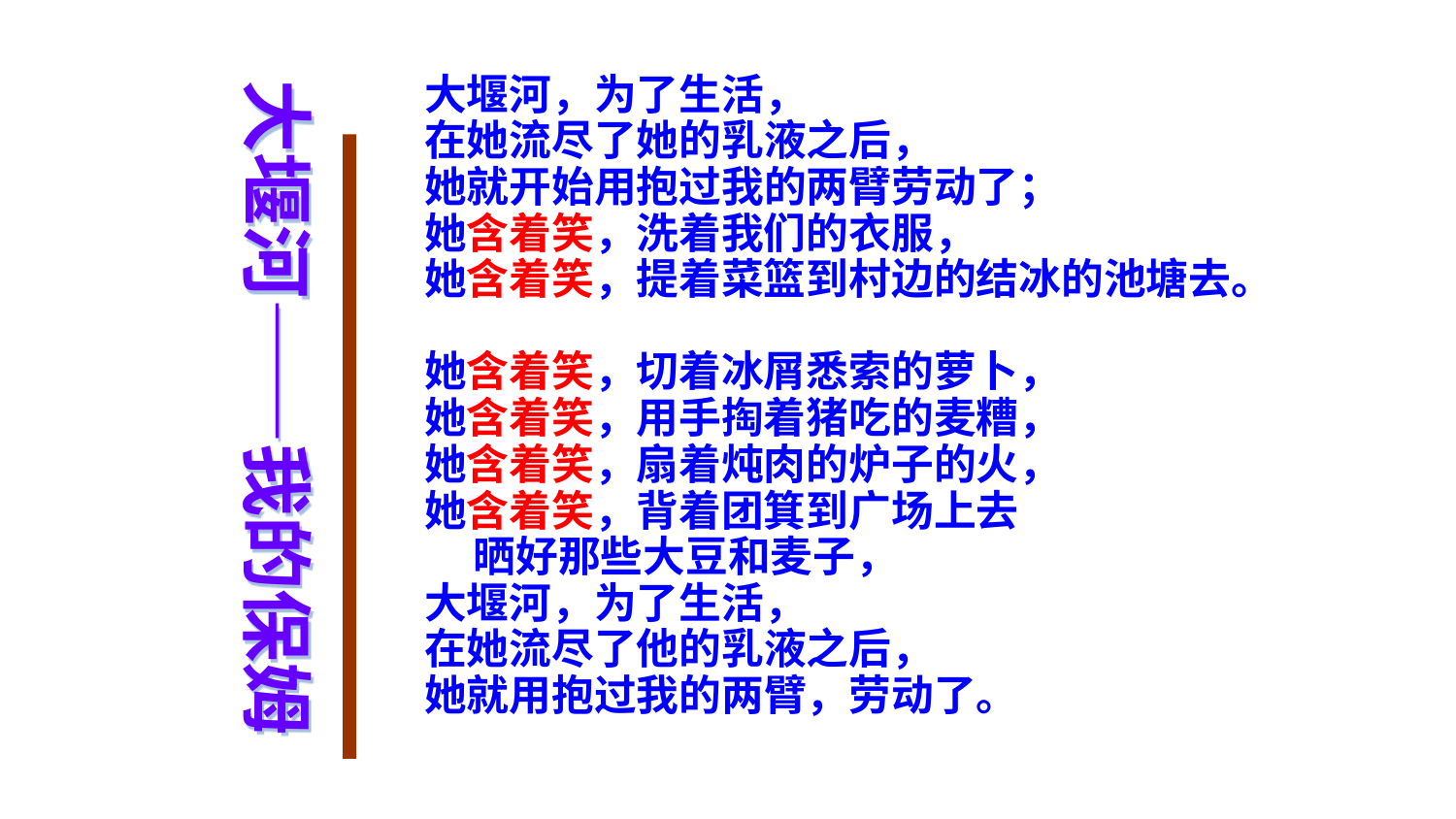

大堰河——我的保姆
大堰河，为了生活，
在她流尽了她的乳液之后，
她就开始用抱过我的两臂劳动了；
她含着笑，洗着我们的衣服，
她含着笑，提着菜篮到村边的结冰的池塘去。

她含着笑，切着冰屑悉索的萝卜，
她含着笑，用手掏着猪吃的麦糟，
她含着笑，扇着炖肉的炉子的火，
她含着笑，背着团箕到广场上去
    晒好那些大豆和麦子，
大堰河，为了生活，
在她流尽了他的乳液之后，
她就用抱过我的两臂，劳动了。